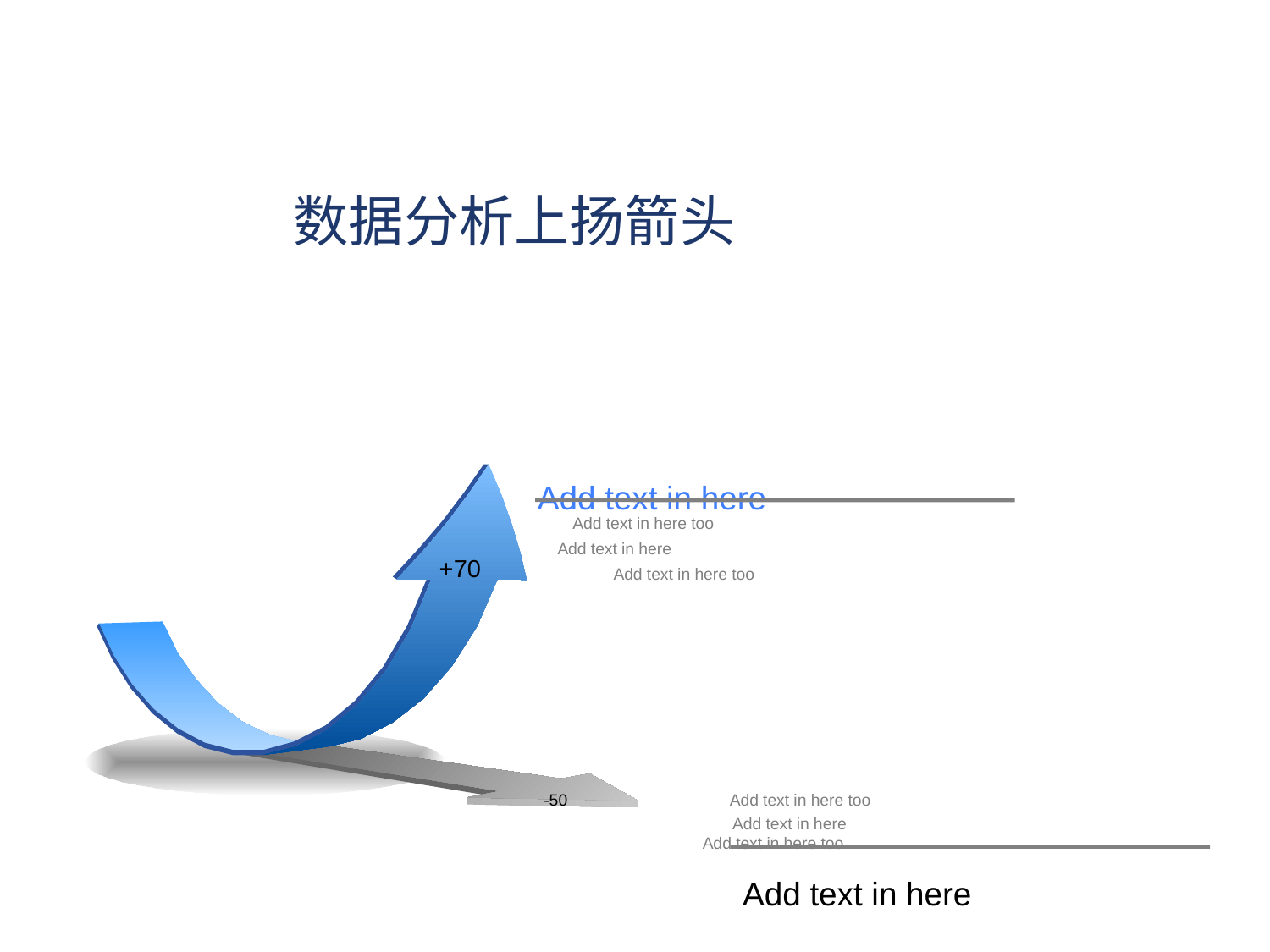

数据分析上扬箭头
Add text in here
Add text in here too

Add text in here
Add text in here too

+70

-50
Add text in here too
Add text in here
Add text in here too
Add text in here